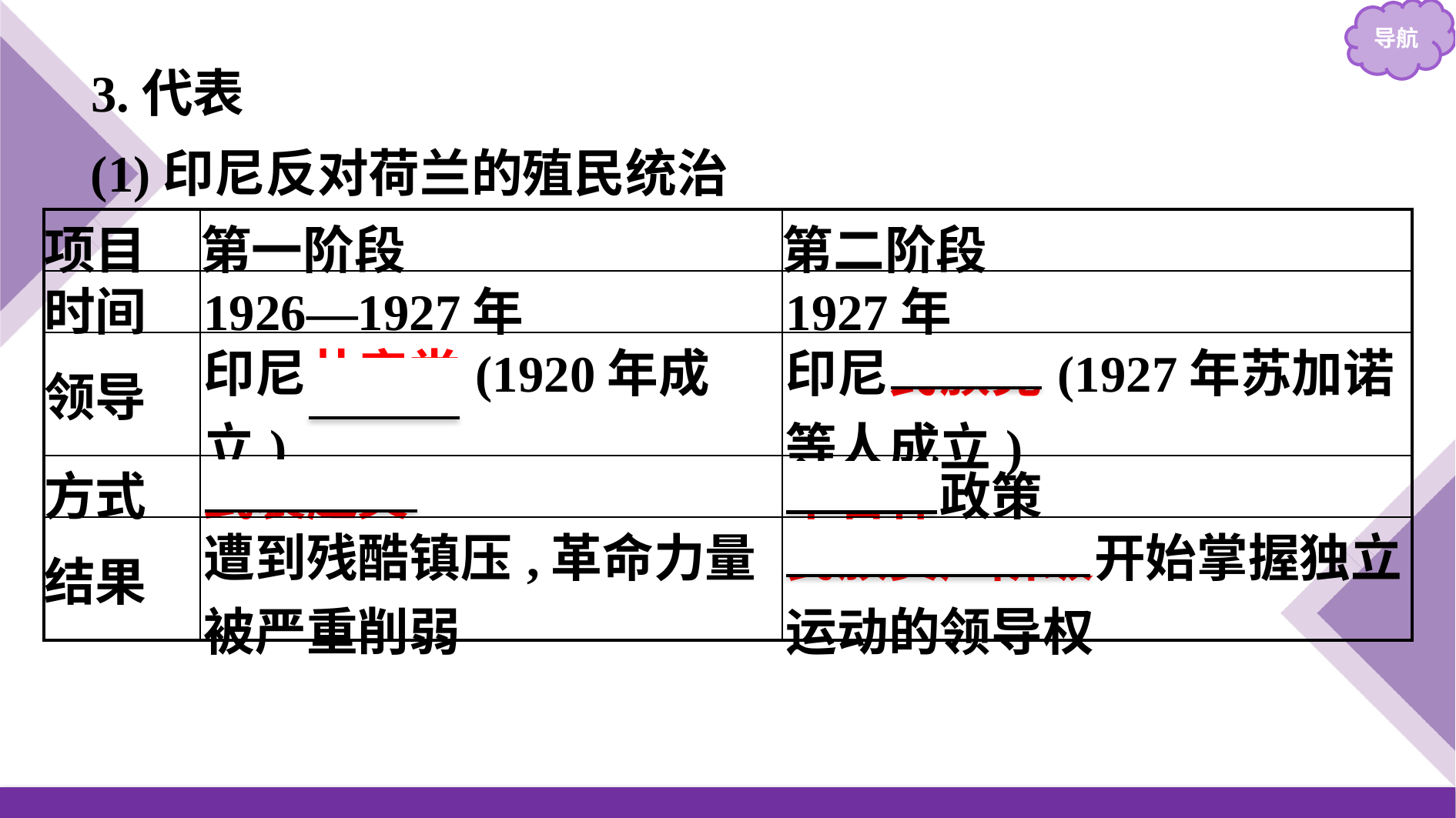

3.代表
(1)印尼反对荷兰的殖民统治
| 项目 | 第一阶段 | 第二阶段 |
| --- | --- | --- |
| 时间 | 1926—1927年 | 1927年 |
| 领导 | 印尼共产党(1920年成立) | 印尼民族党(1927年苏加诺等人成立) |
| 方式 | 武装起义 | 不合作政策 |
| 结果 | 遭到残酷镇压,革命力量被严重削弱 | 民族资产阶级开始掌握独立运动的领导权 |